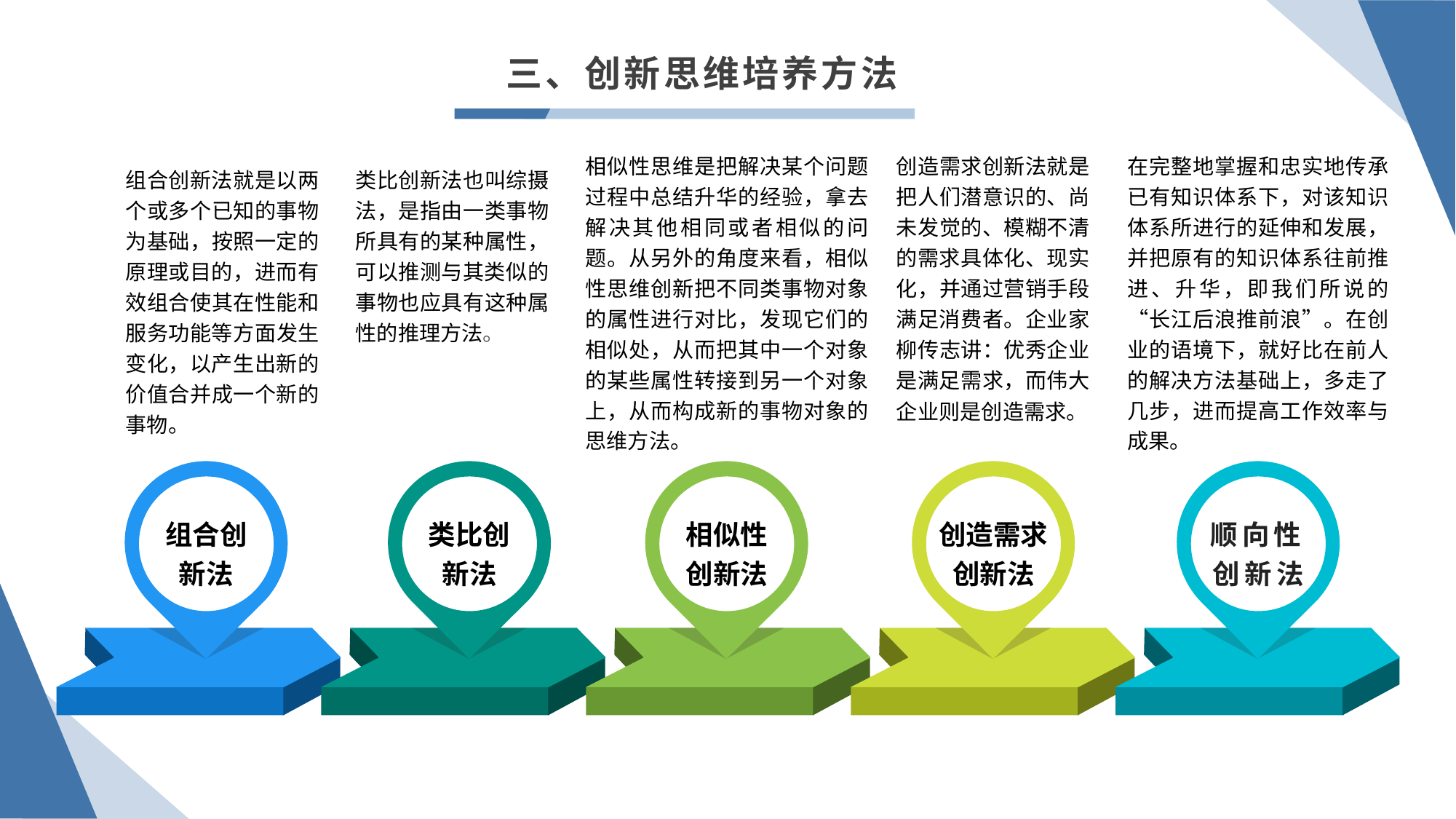

三、创新思维培养方法

相似性思维是把解决某个问题过程中总结升华的经验，拿去解决其他相同或者相似的问题。从另外的角度来看，相似性思维创新把不同类事物对象的属性进行对比，发现它们的相似处，从而把其中一个对象的某些属性转接到另一个对象上，从而构成新的事物对象的思维方法。
创造需求创新法就是把人们潜意识的、尚未发觉的、模糊不清的需求具体化、现实化，并通过营销手段满足消费者。企业家柳传志讲：优秀企业是满足需求，而伟大企业则是创造需求。

在完整地掌握和忠实地传承已有知识体系下，对该知识体系所进行的延伸和发展，并把原有的知识体系往前推进、升华，即我们所说的“长江后浪推前浪”。在创业的语境下，就好比在前人的解决方法基础上，多走了几步，进而提高工作效率与成果。
组合创新法就是以两个或多个已知的事物为基础，按照一定的原理或目的，进而有效组合使其在性能和服务功能等方面发生变化，以产生出新的价值合并成一个新的事物。

类比创新法也叫综摄法，是指由一类事物所具有的某种属性，可以推测与其类似的事物也应具有这种属性的推理方法。

创造需求创新法
顺向性创新法
组合创新法
类比创新法
相似性创新法